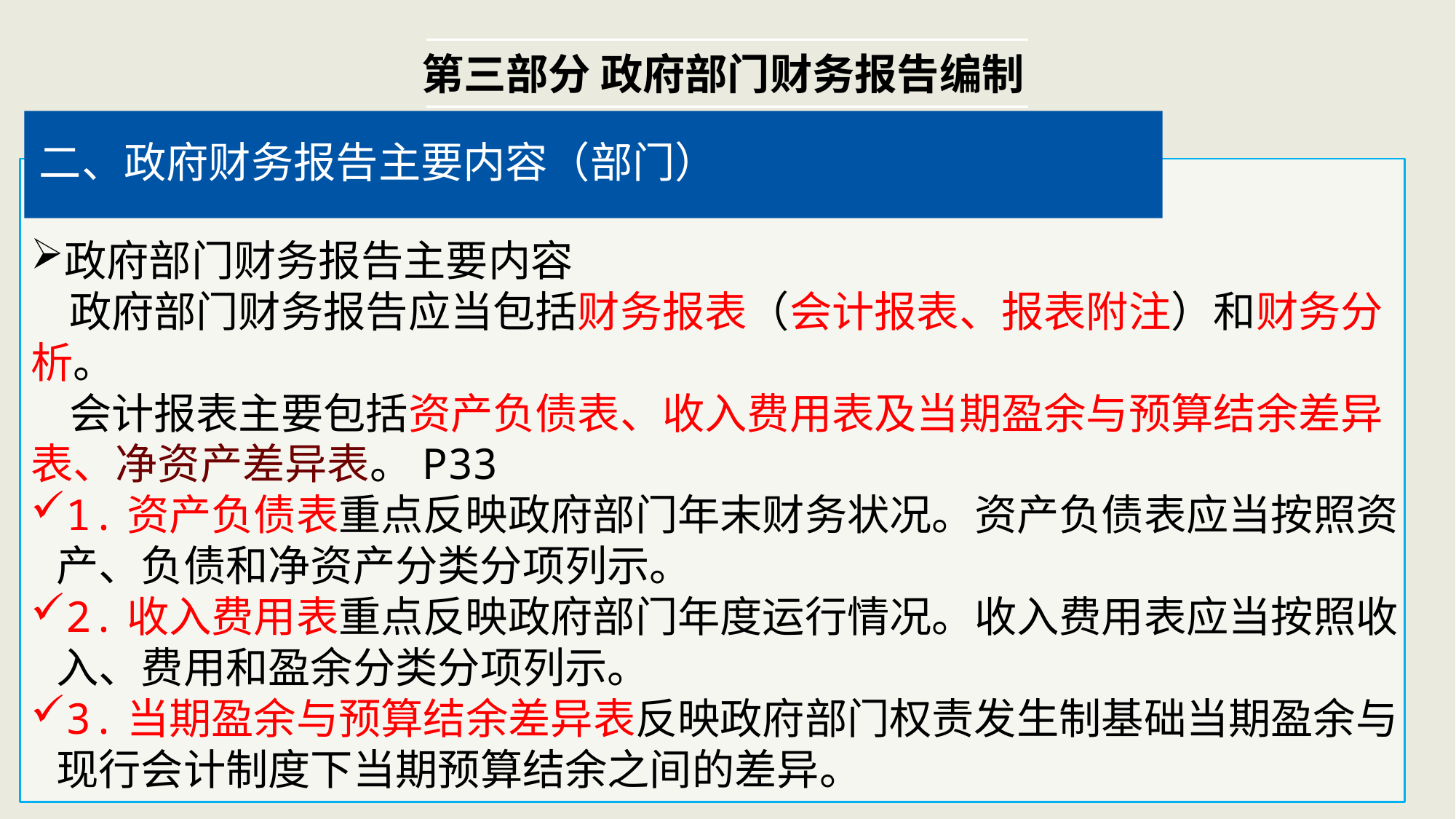

第三部分 政府部门财务报告编制

二、政府财务报告主要内容（部门）

政府部门财务报告主要内容
   政府部门财务报告应当包括财务报表（会计报表、报表附注）和财务分析。
   会计报表主要包括资产负债表、收入费用表及当期盈余与预算结余差异表、净资产差异表。P33
1.资产负债表重点反映政府部门年末财务状况。资产负债表应当按照资产、负债和净资产分类分项列示。
2.收入费用表重点反映政府部门年度运行情况。收入费用表应当按照收入、费用和盈余分类分项列示。
3.当期盈余与预算结余差异表反映政府部门权责发生制基础当期盈余与现行会计制度下当期预算结余之间的差异。

47